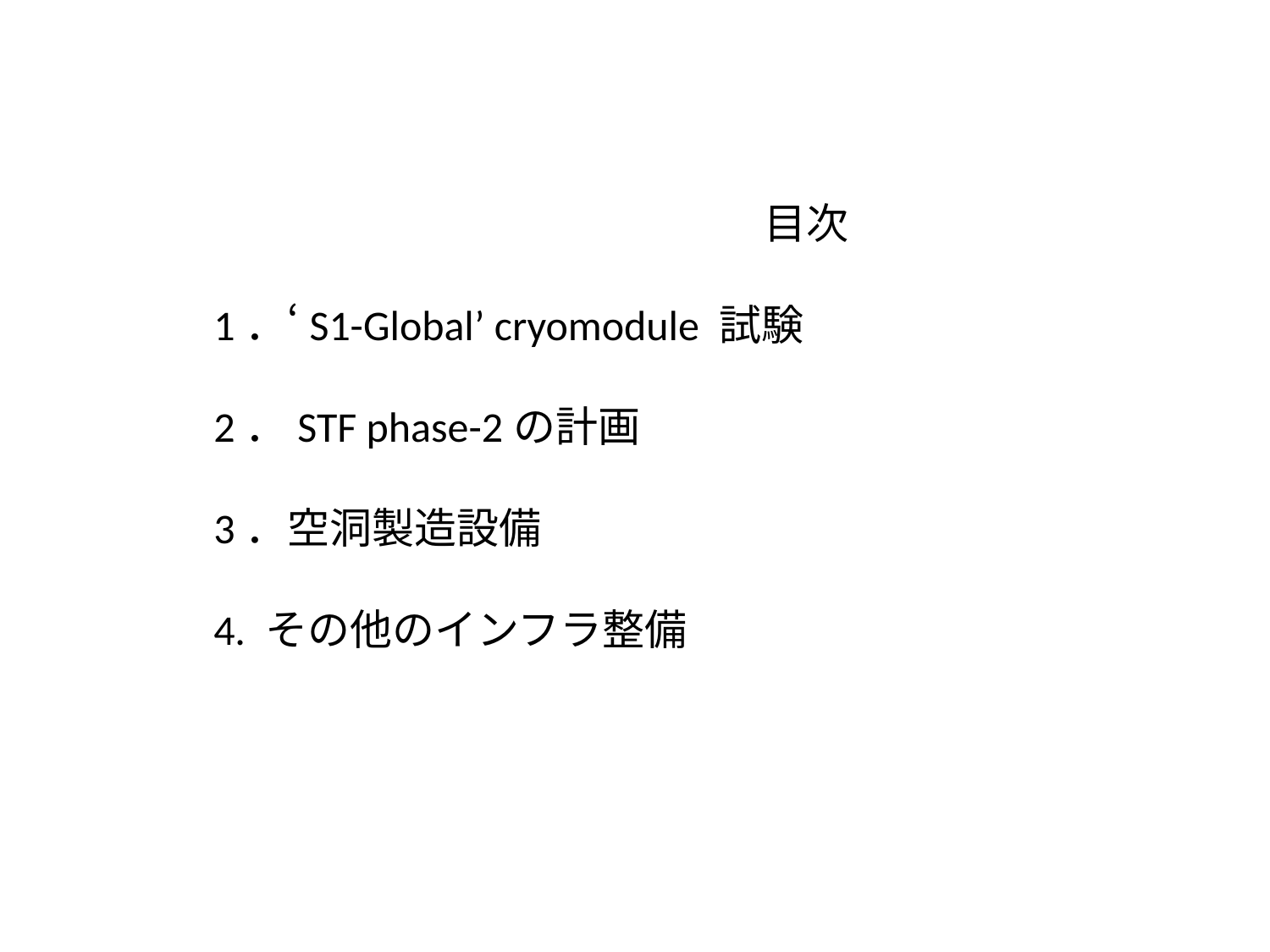

目次

1．‘S1-Global’ cryomodule 試験

2．STF phase-2の計画

3．空洞製造設備

4. その他のインフラ整備